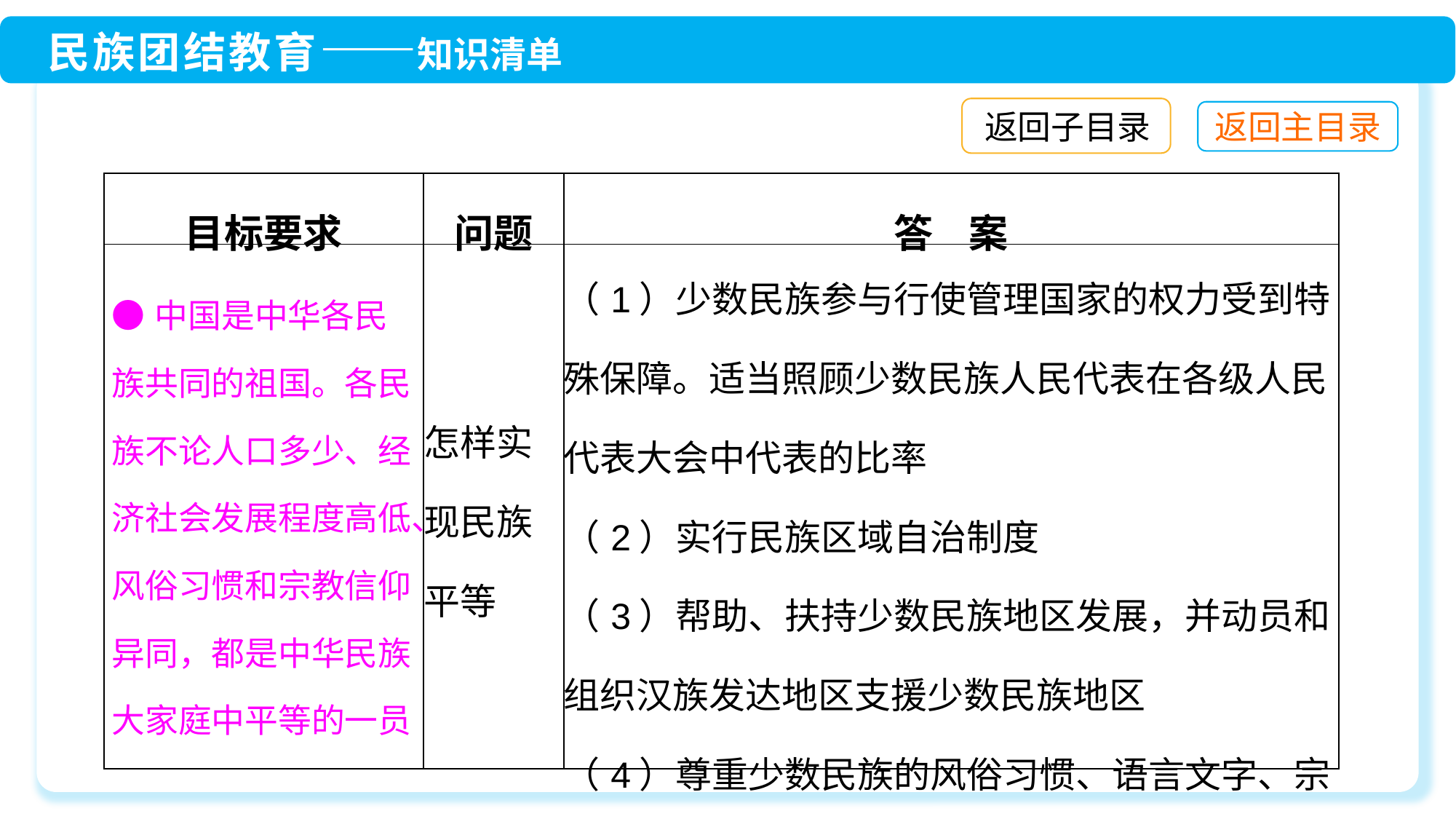

返回子目录
| 目标要求 | 问题 | 答 案 |
| --- | --- | --- |
| ●中国是中华各民族共同的祖国。各民族不论人口多少、经济社会发展程度高低、风俗习惯和宗教信仰异同，都是中华民族大家庭中平等的一员 | 怎样实现民族平等 | （1）少数民族参与行使管理国家的权力受到特殊保障。适当照顾少数民族人民代表在各级人民代表大会中代表的比率 （2）实行民族区域自治制度 （3）帮助、扶持少数民族地区发展，并动员和组织汉族发达地区支援少数民族地区 （4）尊重少数民族的风俗习惯、语言文字、宗教信仰 |